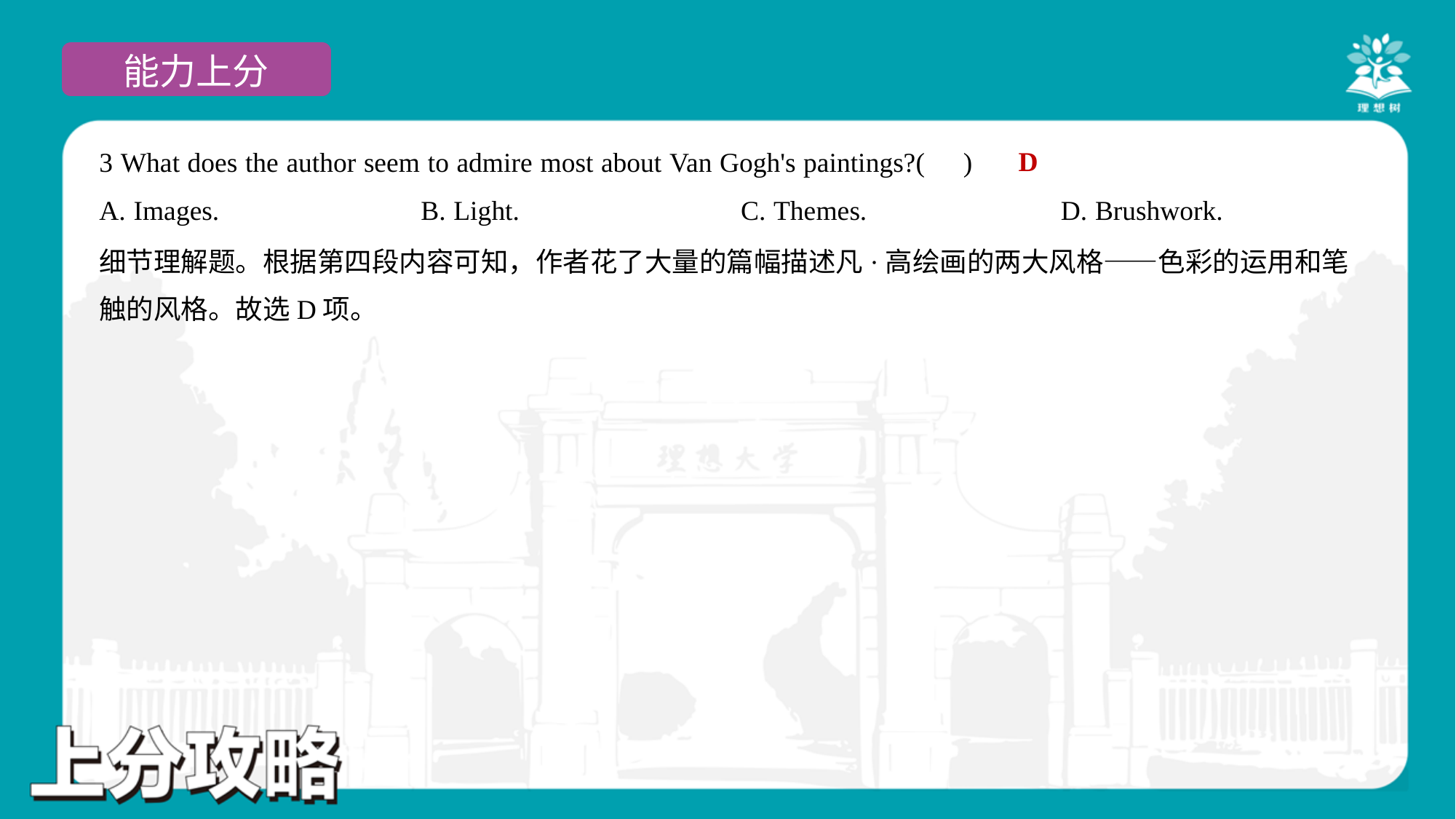

D
3 What does the author seem to admire most about Van Gogh's paintings?(     )
A. Images.	B. Light.	C. Themes.	D. Brushwork.
细节理解题。根据第四段内容可知，作者花了大量的篇幅描述凡·高绘画的两大风格——色彩的运用和笔
触的风格。故选D项。